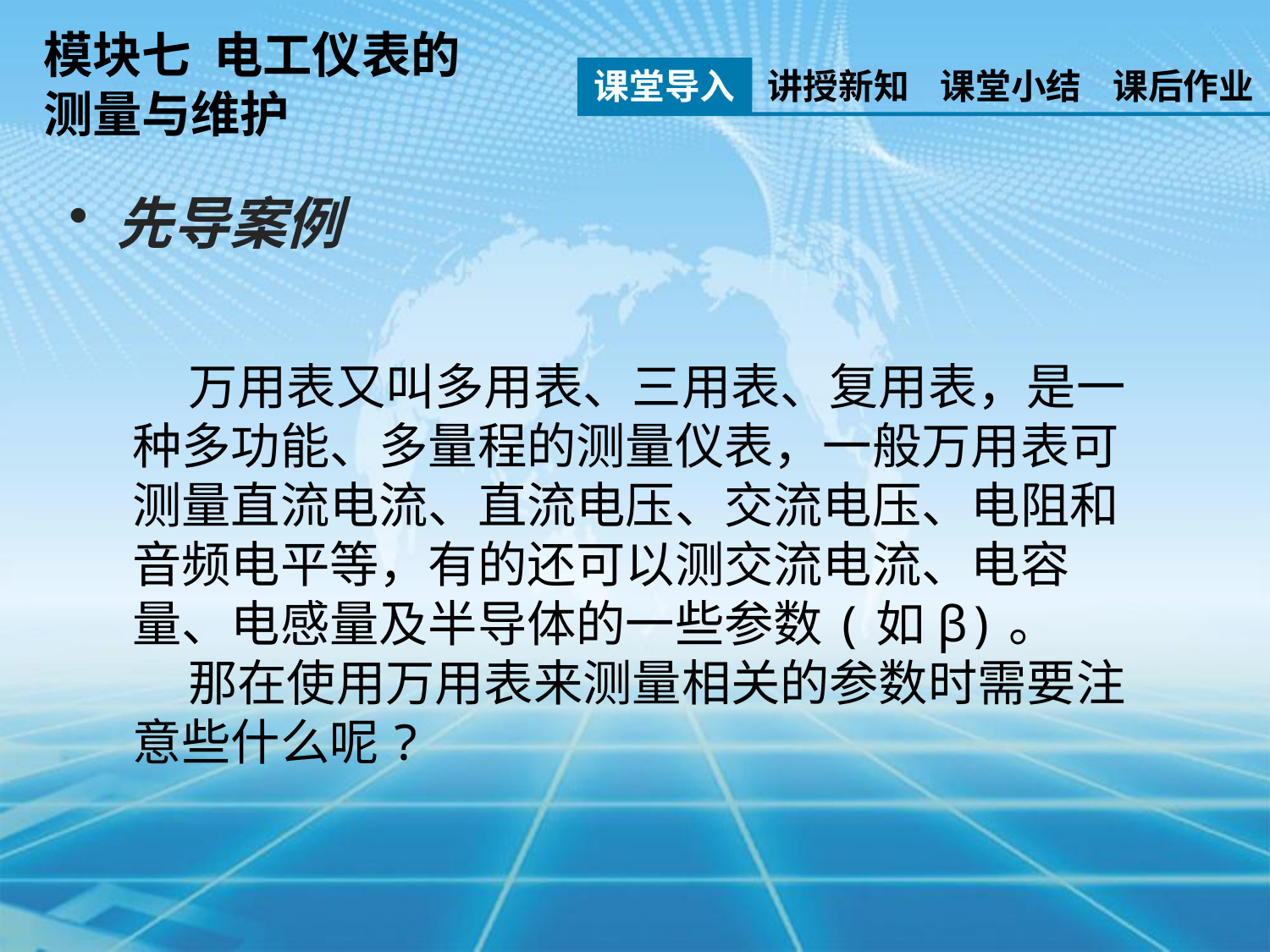

模块七  电工仪表的
测量与维护
课堂导入
讲授新知
课堂小结
课后作业
先导案例
    万用表又叫多用表、三用表、复用表，是一种多功能、多量程的测量仪表，一般万用表可测量直流电流、直流电压、交流电压、电阻和音频电平等，有的还可以测交流电流、电容量、电感量及半导体的一些参数(如β)。
    那在使用万用表来测量相关的参数时需要注意些什么呢?